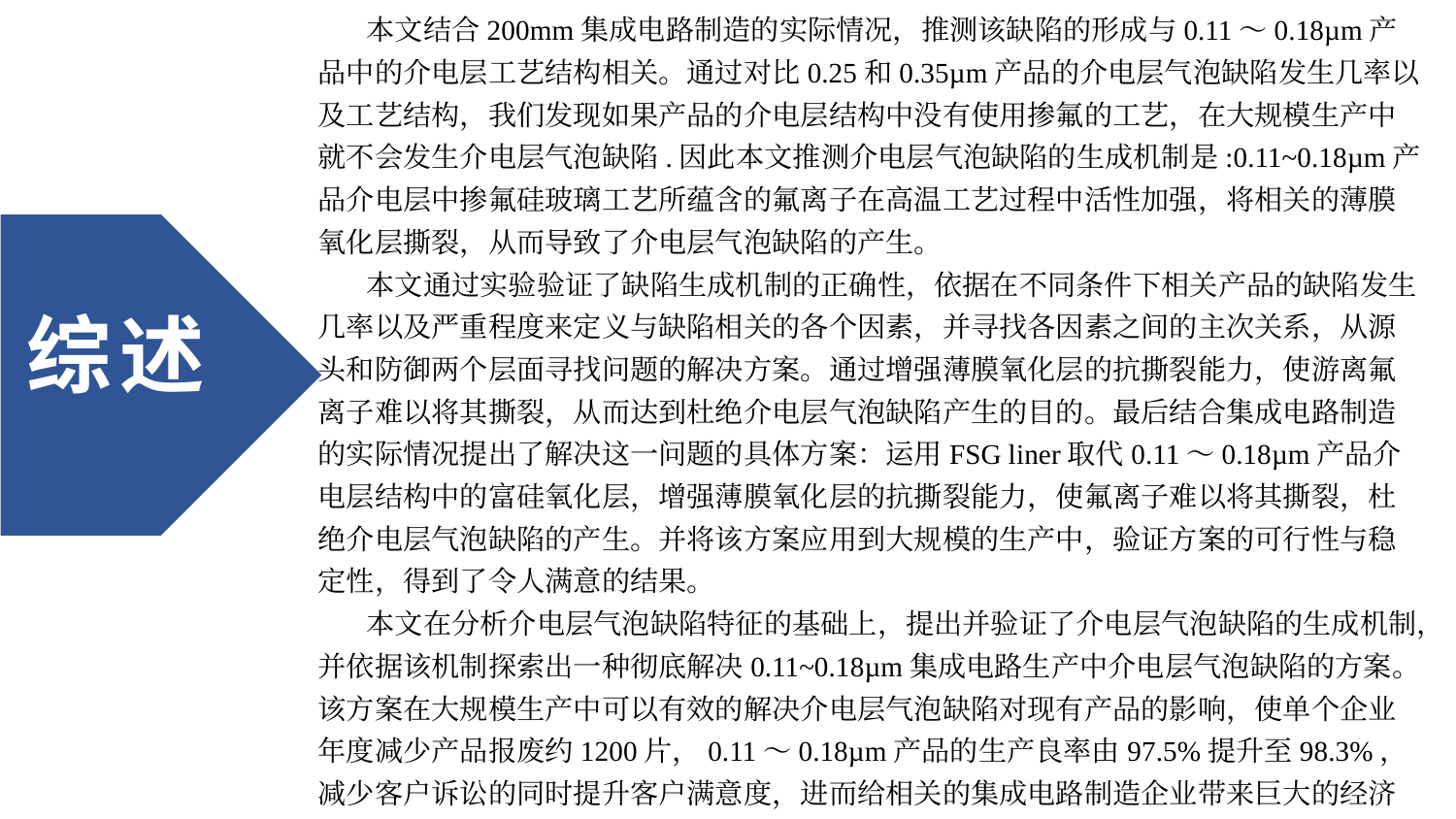

本文结合200mm集成电路制造的实际情况，推测该缺陷的形成与0.11～0.18µm产品中的介电层工艺结构相关。通过对比0.25和0.35µm产品的介电层气泡缺陷发生几率以及工艺结构，我们发现如果产品的介电层结构中没有使用掺氟的工艺，在大规模生产中就不会发生介电层气泡缺陷.因此本文推测介电层气泡缺陷的生成机制是:0.11~0.18µm产品介电层中掺氟硅玻璃工艺所蕴含的氟离子在高温工艺过程中活性加强，将相关的薄膜氧化层撕裂，从而导致了介电层气泡缺陷的产生。
本文通过实验验证了缺陷生成机制的正确性，依据在不同条件下相关产品的缺陷发生几率以及严重程度来定义与缺陷相关的各个因素，并寻找各因素之间的主次关系，从源头和防御两个层面寻找问题的解决方案。通过增强薄膜氧化层的抗撕裂能力，使游离氟离子难以将其撕裂，从而达到杜绝介电层气泡缺陷产生的目的。最后结合集成电路制造的实际情况提出了解决这一问题的具体方案：运用FSG liner取代0.11～0.18µm产品介电层结构中的富硅氧化层，增强薄膜氧化层的抗撕裂能力，使氟离子难以将其撕裂，杜绝介电层气泡缺陷的产生。并将该方案应用到大规模的生产中，验证方案的可行性与稳定性，得到了令人满意的结果。
本文在分析介电层气泡缺陷特征的基础上，提出并验证了介电层气泡缺陷的生成机制，并依据该机制探索出一种彻底解决0.11~0.18µm集成电路生产中介电层气泡缺陷的方案。该方案在大规模生产中可以有效的解决介电层气泡缺陷对现有产品的影响，使单个企业年度减少产品报废约1200片，0.11～0.18µm产品的生产良率由97.5%提升至98.3%，减少客户诉讼的同时提升客户满意度，进而给相关的集成电路制造企业带来巨大的经济效益。

综 述